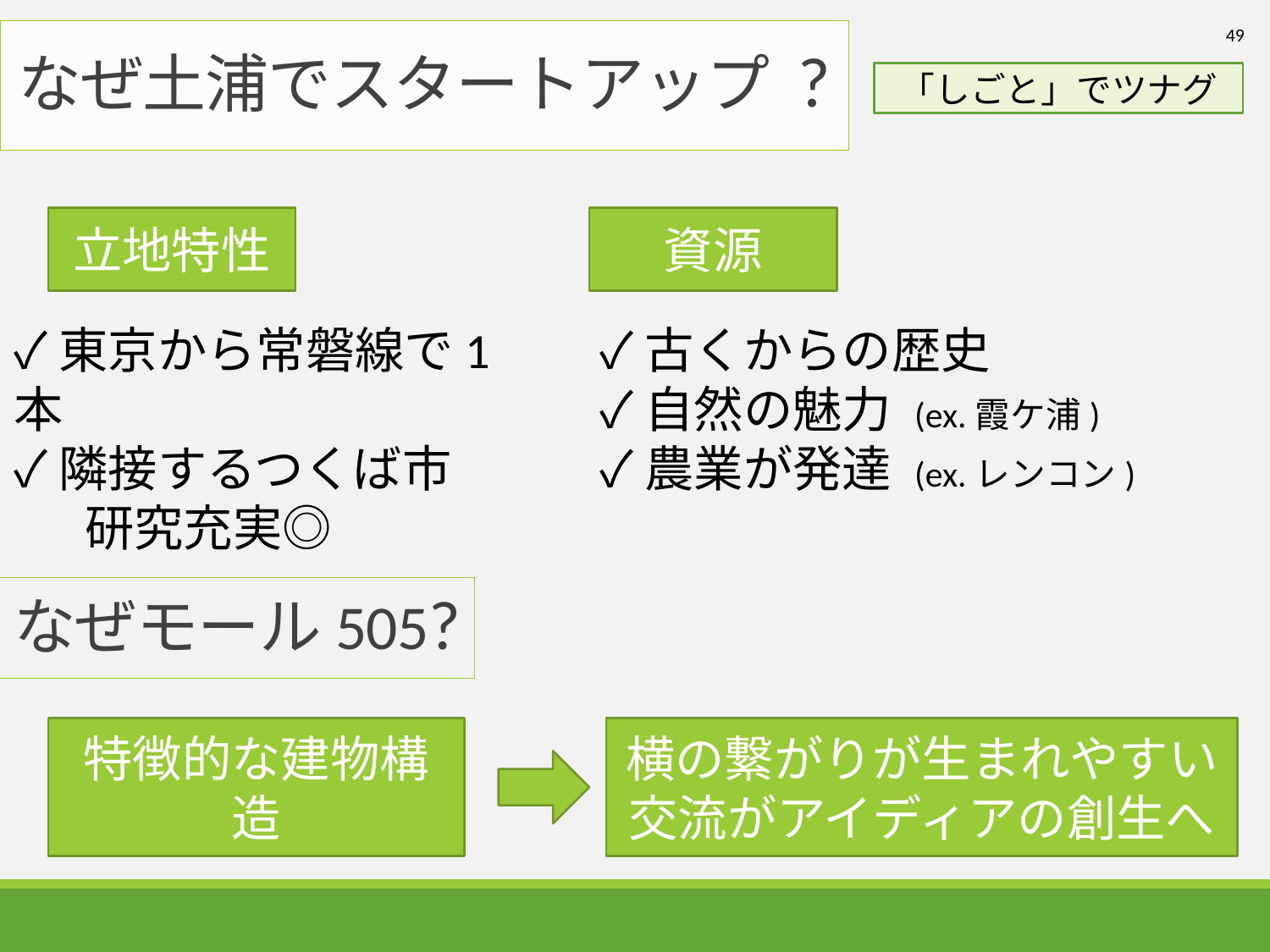

49
# なぜ土浦でスタートアップ ?
「しごと」でツナグ
立地特性
✓東京から常磐線で1本
✓隣接するつくば市
　  研究充実◎
資源
✓古くからの歴史
✓自然の魅力 (ex.霞ケ浦)
✓農業が発達 (ex.レンコン)
なぜモール505?
特徴的な建物構造
横の繋がりが生まれやすい
交流がアイディアの創生へ